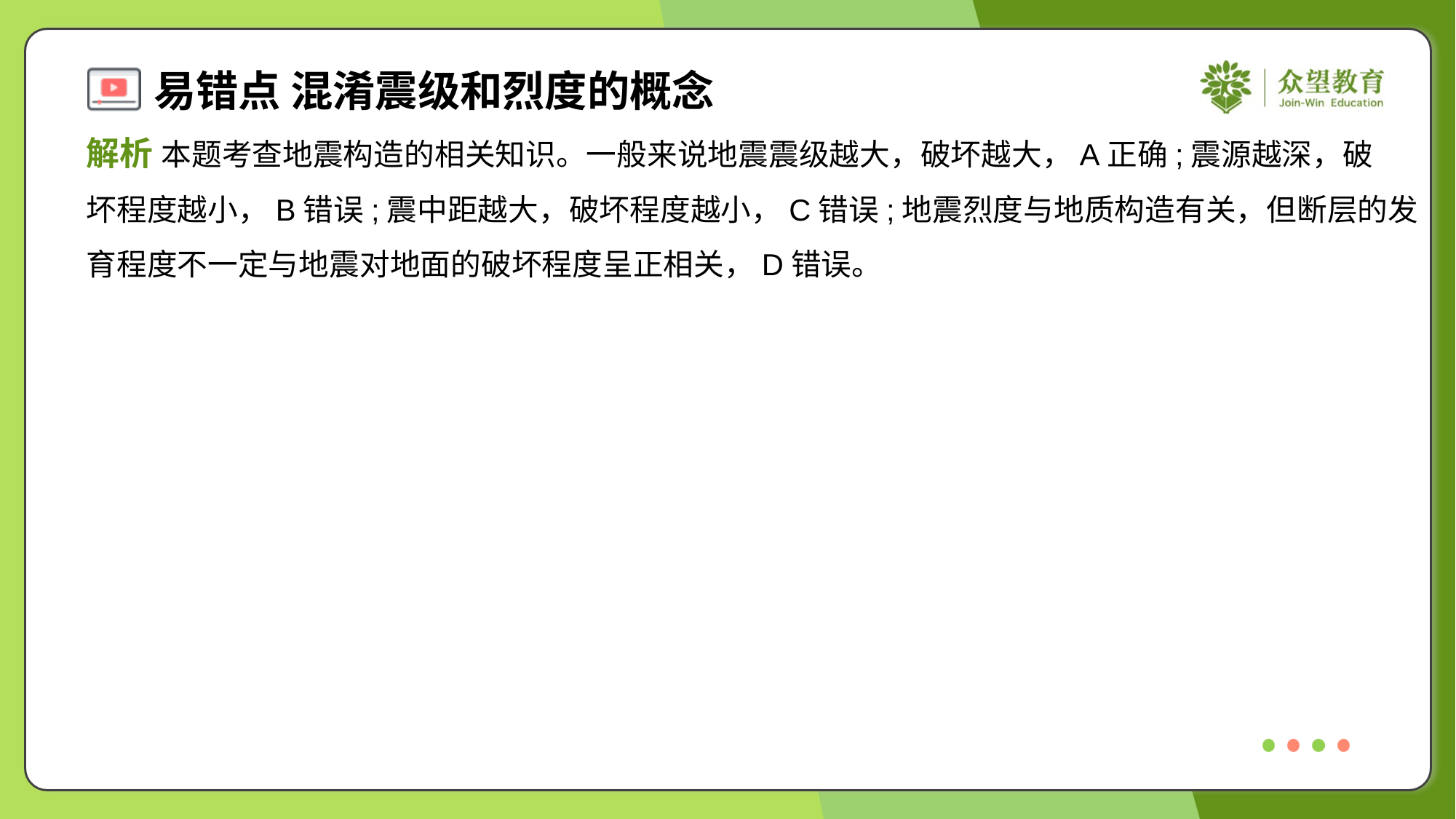

解析 本题考查地震构造的相关知识。一般来说地震震级越大，破坏越大，A正确;震源越深，破
坏程度越小，B错误;震中距越大，破坏程度越小，C错误;地震烈度与地质构造有关，但断层的发
育程度不一定与地震对地面的破坏程度呈正相关，D错误。